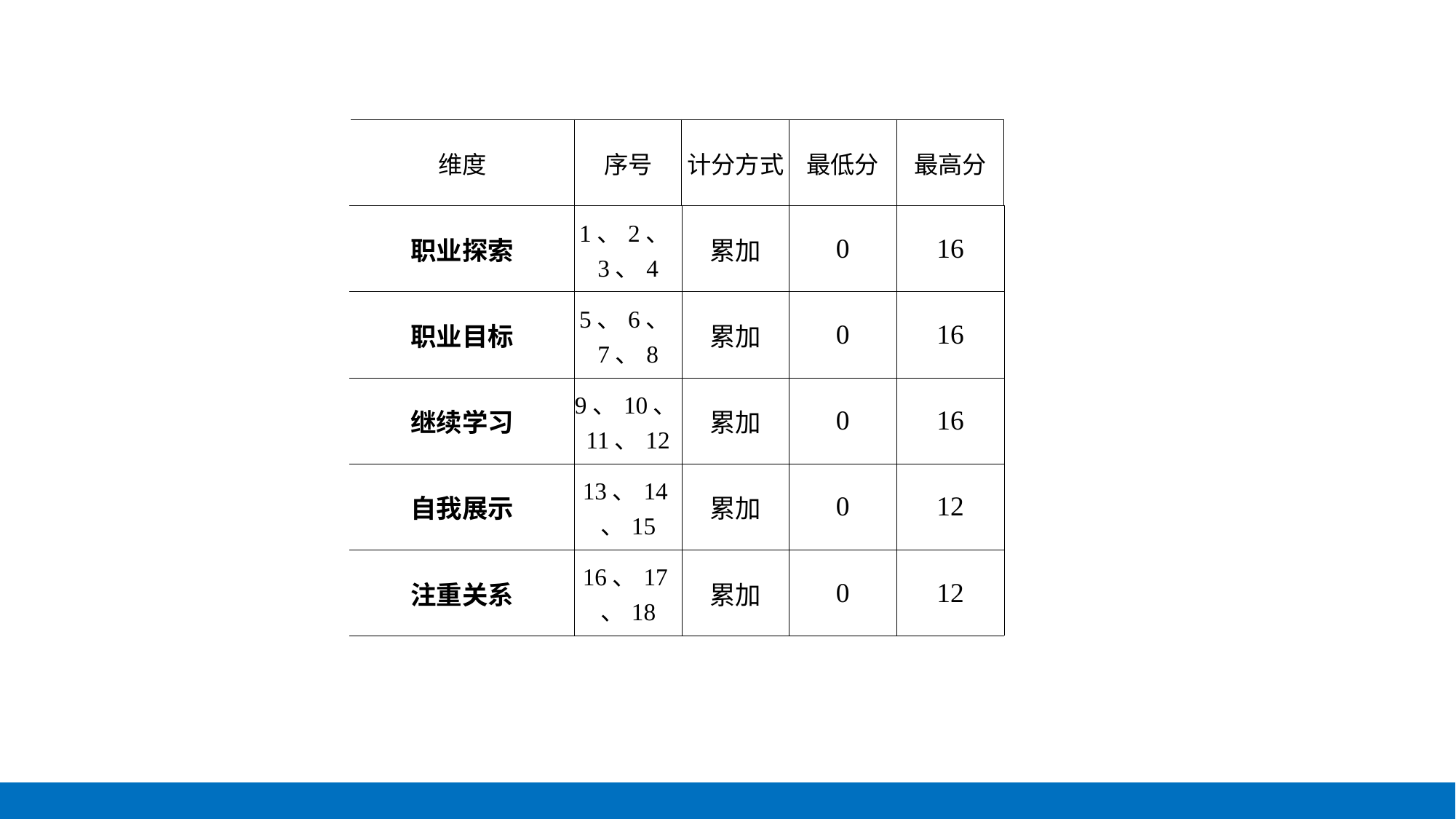

| 维度 | 序号 | 计分方式 | 最低分 | 最高分 |
| --- | --- | --- | --- | --- |
| 职业探索 | 1、2、3、4 | 累加 | 0 | 16 |
| 职业目标 | 5、6、7、8 | 累加 | 0 | 16 |
| 继续学习 | 9、10、11、12 | 累加 | 0 | 16 |
| 自我展示 | 13、14、15 | 累加 | 0 | 12 |
| 注重关系 | 16、17、18 | 累加 | 0 | 12 |